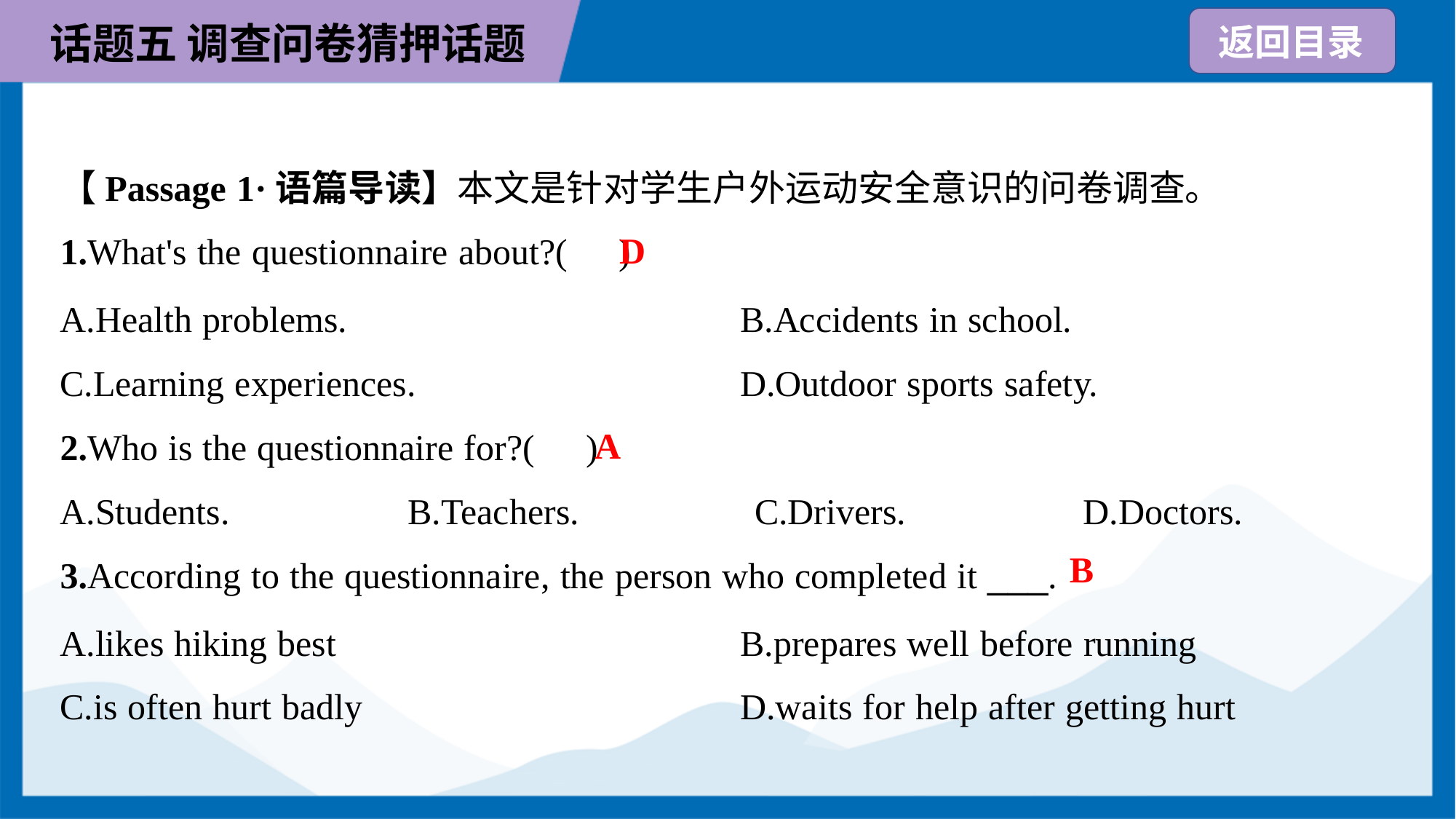

【Passage 1·语篇导读】本文是针对学生户外运动安全意识的问卷调查。
D
1.What's the questionnaire about?(     )
A.Health problems.	B.Accidents in school.
C.Learning experiences.	D.Outdoor sports safety.
A
2.Who is the questionnaire for?(     )
A.Students.	B.Teachers.	C.Drivers.	D.Doctors.
B
3.According to the questionnaire, the person who completed it ___.
A.likes hiking best	B.prepares well before running
C.is often hurt badly	D.waits for help after getting hurt